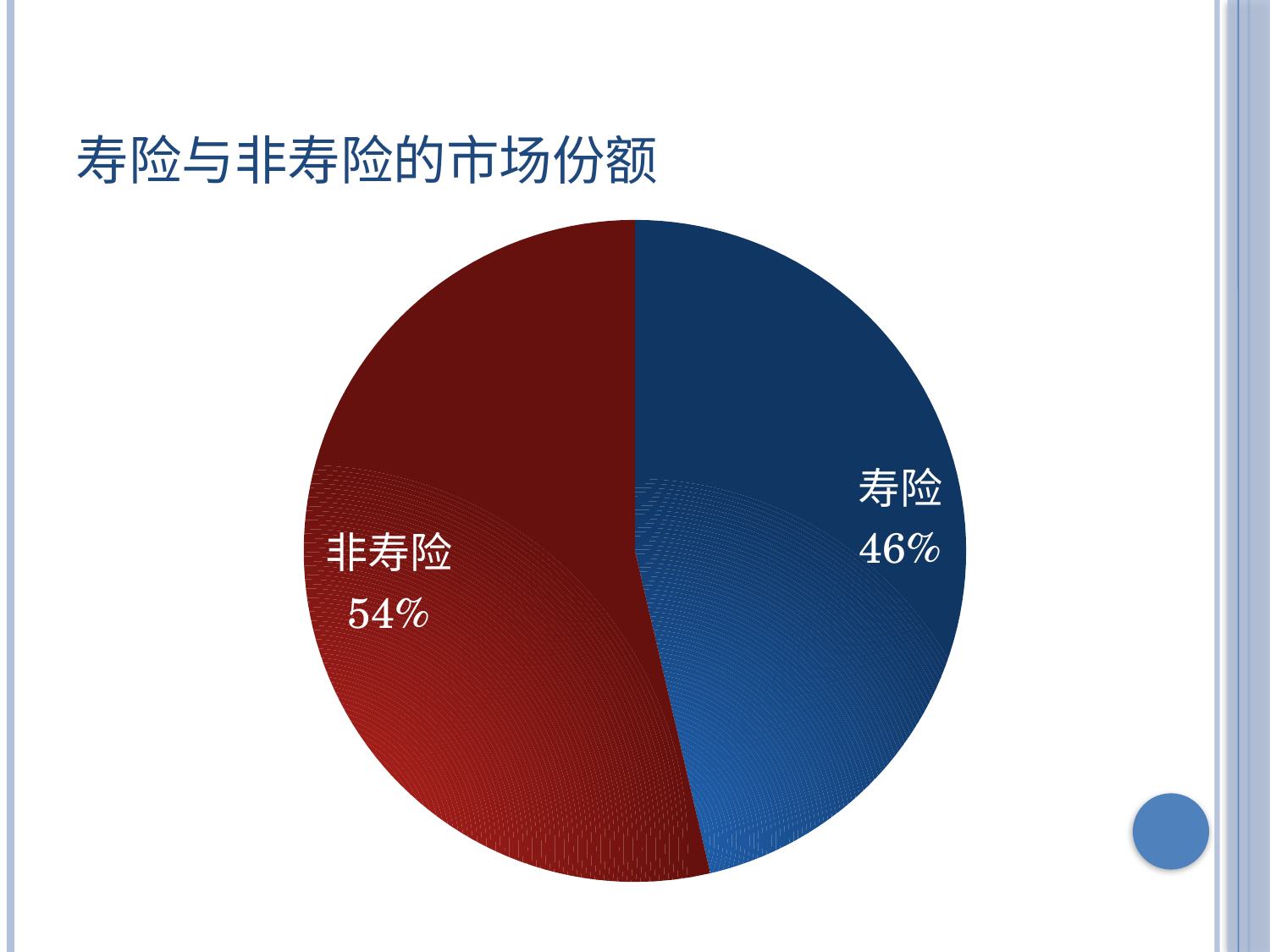

# 寿险与非寿险的市场份额

### Chart

| Category |
|---|

### Chart

| Category |  |
|---|---|
| 寿险 | 2916267.0 |
| 非寿险 | 3376333.0 |